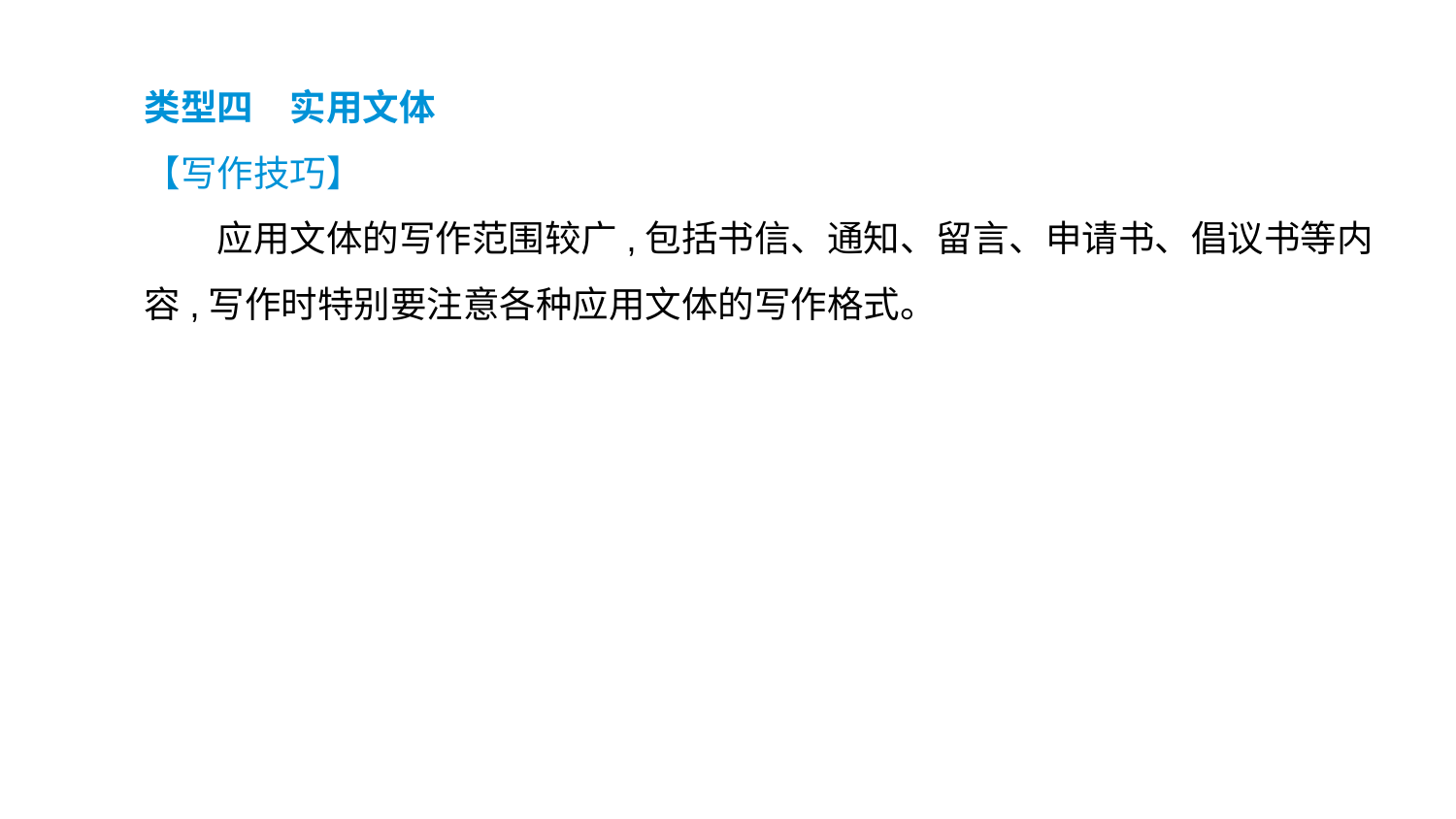

类型四　实用文体
【写作技巧】
　　应用文体的写作范围较广,包括书信、通知、留言、申请书、倡议书等内容,写作时特别要注意各种应用文体的写作格式。